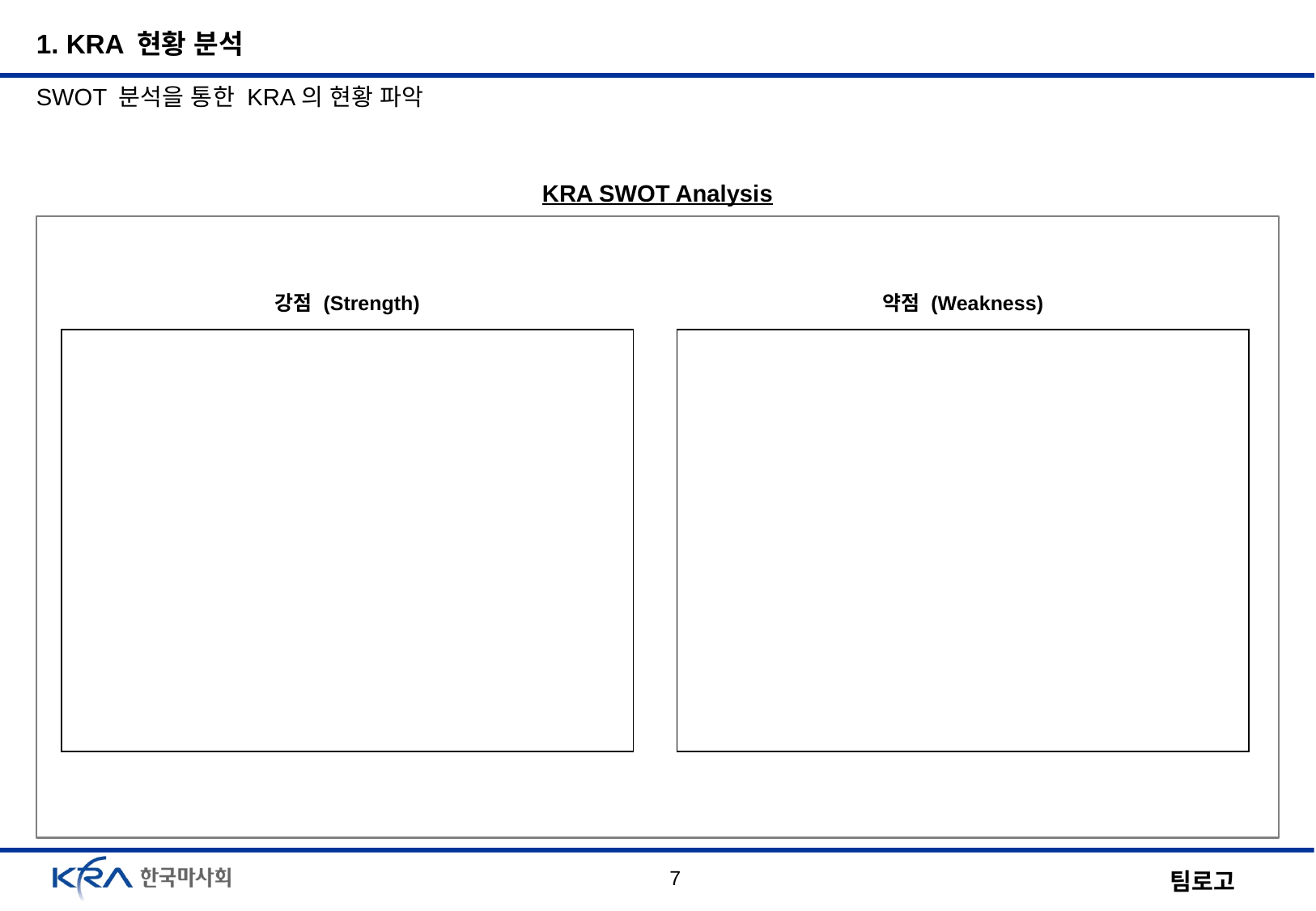

1. KRA 현황 분석
SWOT 분석을 통한 KRA의 현황 파악
KRA SWOT Analysis

| 강점 (Strength) |
| --- |
|  |
| 약점 (Weakness) |
| --- |
|  |
7